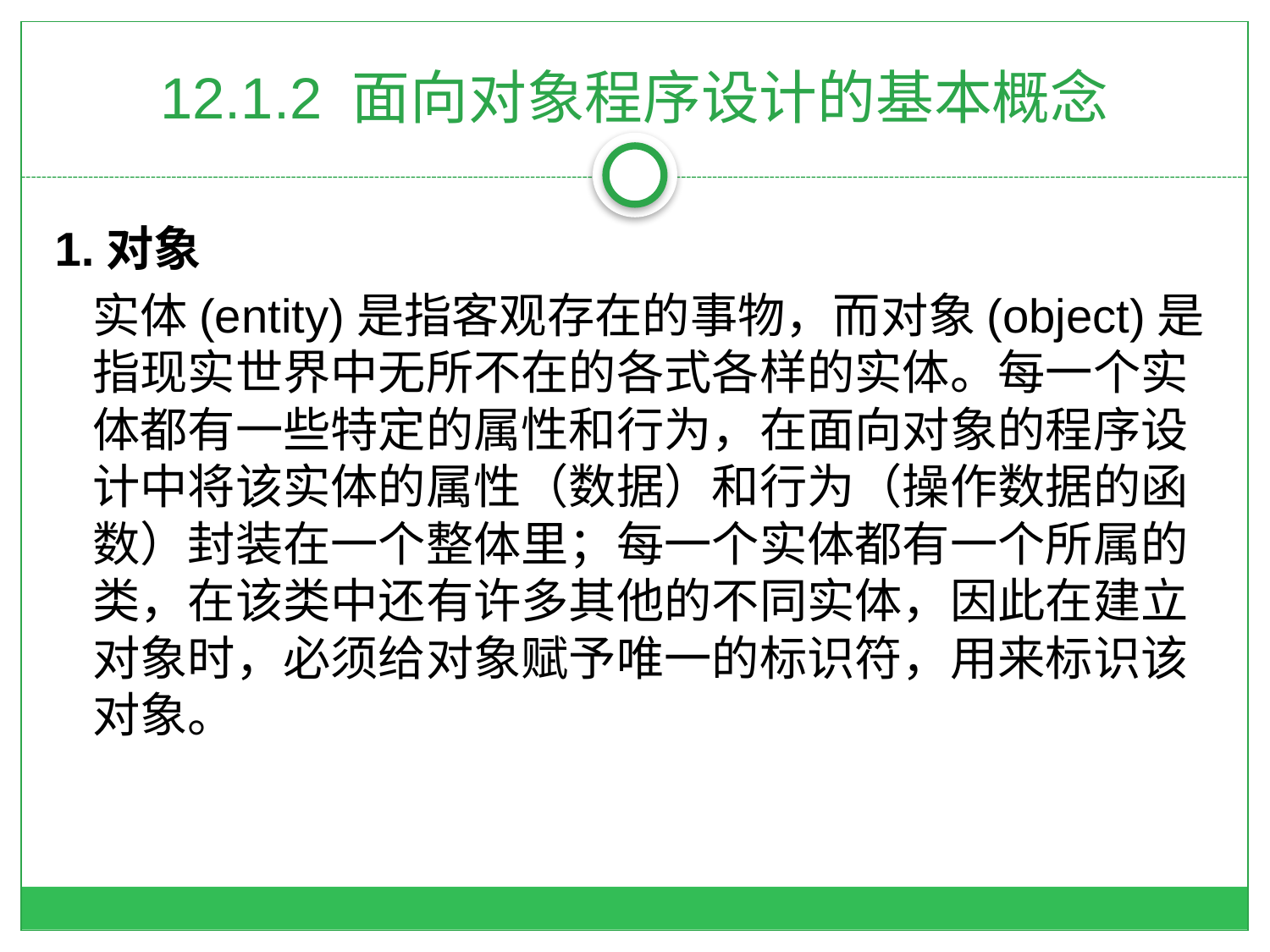

# 12.1.2 面向对象程序设计的基本概念
1.对象
  	实体(entity)是指客观存在的事物，而对象(object)是指现实世界中无所不在的各式各样的实体。每一个实体都有一些特定的属性和行为，在面向对象的程序设计中将该实体的属性（数据）和行为（操作数据的函数）封装在一个整体里；每一个实体都有一个所属的类，在该类中还有许多其他的不同实体，因此在建立对象时，必须给对象赋予唯一的标识符，用来标识该对象。